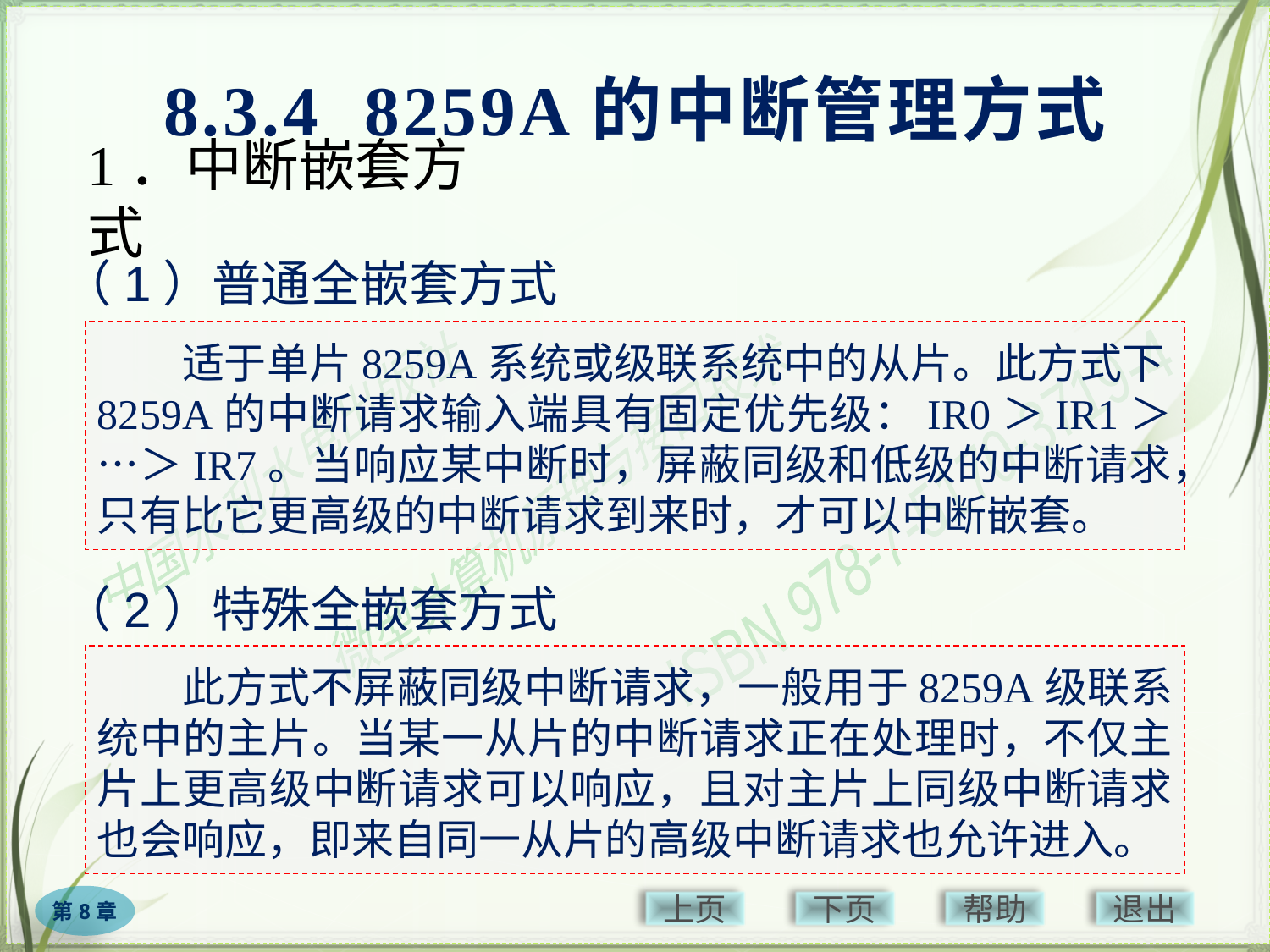

8.3.4  8259A的中断管理方式
# 1．中断嵌套方式
（1）普通全嵌套方式
　　适于单片8259A系统或级联系统中的从片。此方式下8259A的中断请求输入端具有固定优先级：IR0＞IR1＞…＞IR7。当响应某中断时，屏蔽同级和低级的中断请求，只有比它更高级的中断请求到来时，才可以中断嵌套。
（2）特殊全嵌套方式
　　此方式不屏蔽同级中断请求，一般用于8259A级联系统中的主片。当某一从片的中断请求正在处理时，不仅主片上更高级中断请求可以响应，且对主片上同级中断请求也会响应，即来自同一从片的高级中断请求也允许进入。